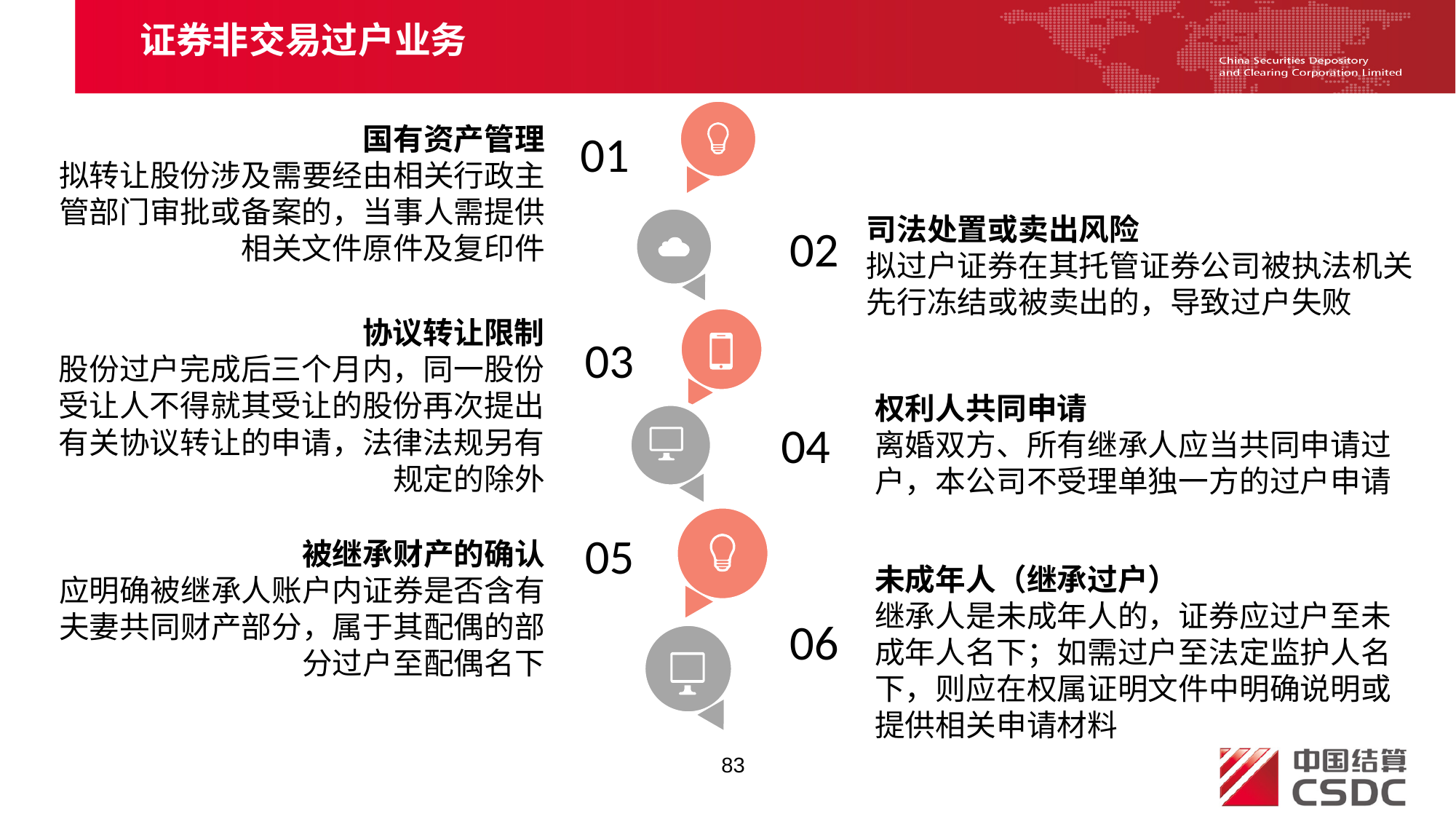

证券非交易过户业务

国有资产管理
拟转让股份涉及需要经由相关行政主管部门审批或备案的，当事人需提供相关文件原件及复印件
01

司法处置或卖出风险
拟过户证券在其托管证券公司被执法机关先行冻结或被卖出的，导致过户失败
02

协议转让限制
股份过户完成后三个月内，同一股份受让人不得就其受让的股份再次提出有关协议转让的申请，法律法规另有规定的除外
03

权利人共同申请
离婚双方、所有继承人应当共同申请过户，本公司不受理单独一方的过户申请

04

05
被继承财产的确认
应明确被继承人账户内证券是否含有夫妻共同财产部分，属于其配偶的部分过户至配偶名下
未成年人（继承过户）
继承人是未成年人的，证券应过户至未成年人名下；如需过户至法定监护人名下，则应在权属证明文件中明确说明或提供相关申请材料
06

83